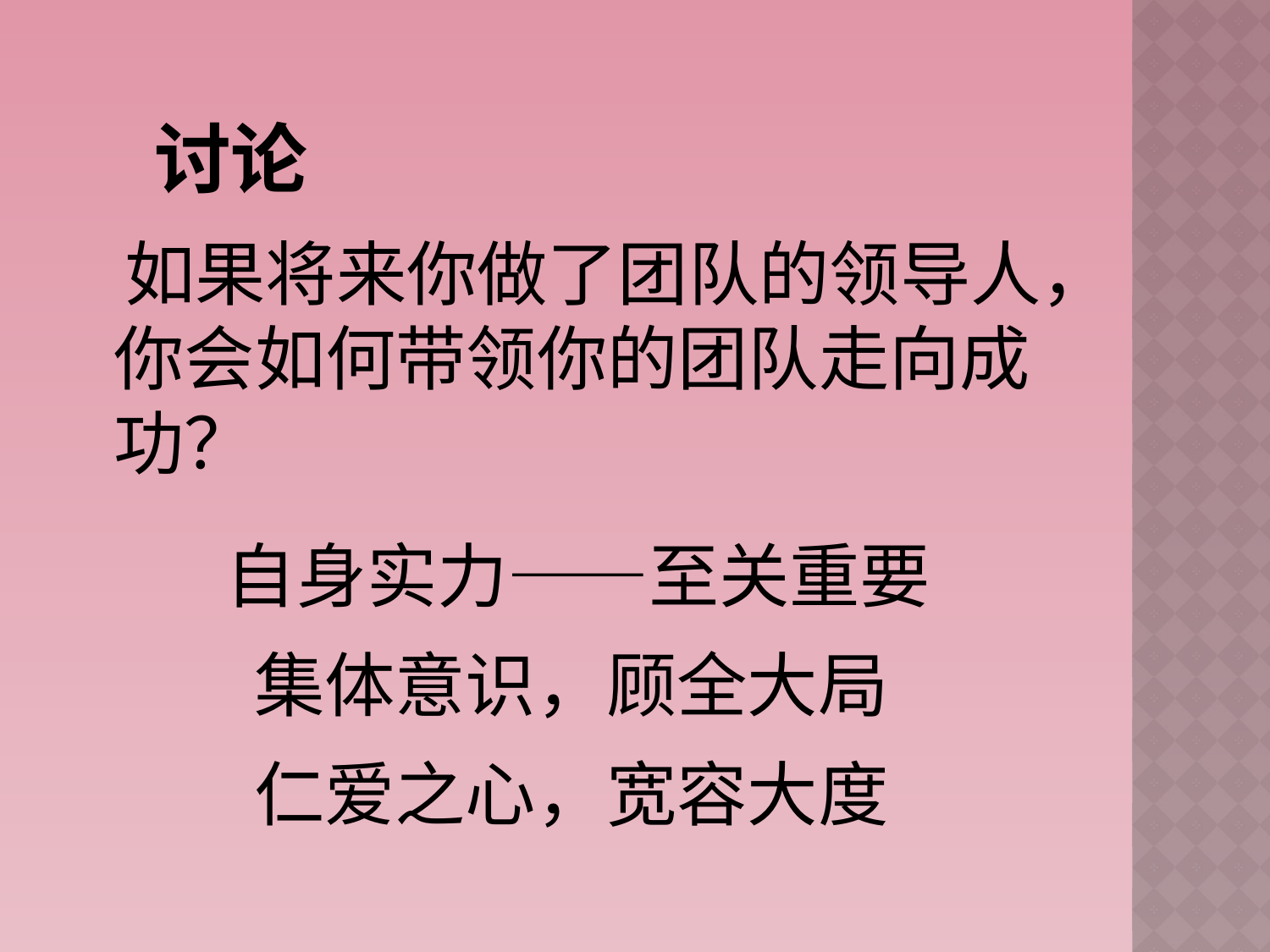

# 讨论
  如果将来你做了团队的领导人，你会如何带领你的团队走向成功？

自身实力——至关重要
集体意识，顾全大局
仁爱之心，宽容大度